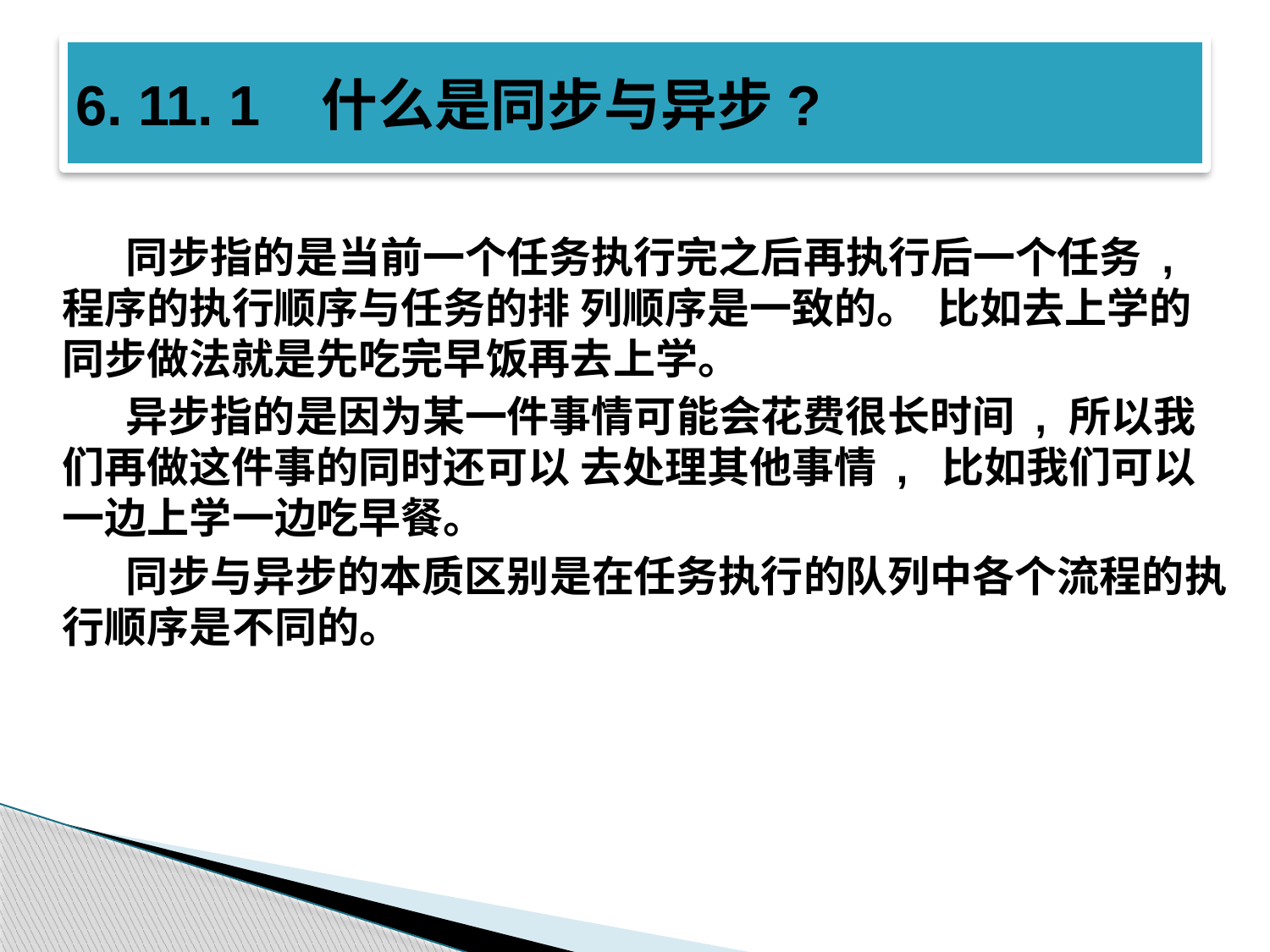

# 6. 11. 1   什么是同步与异步?
同步指的是当前一个任务执行完之后再执行后一个任务 , 程序的执行顺序与任务的排 列顺序是一致的。  比如去上学的同步做法就是先吃完早饭再去上学。
异步指的是因为某一件事情可能会花费很长时间 , 所以我们再做这件事的同时还可以 去处理其他事情 ,  比如我们可以一边上学一边吃早餐。
同步与异步的本质区别是在任务执行的队列中各个流程的执行顺序是不同的。